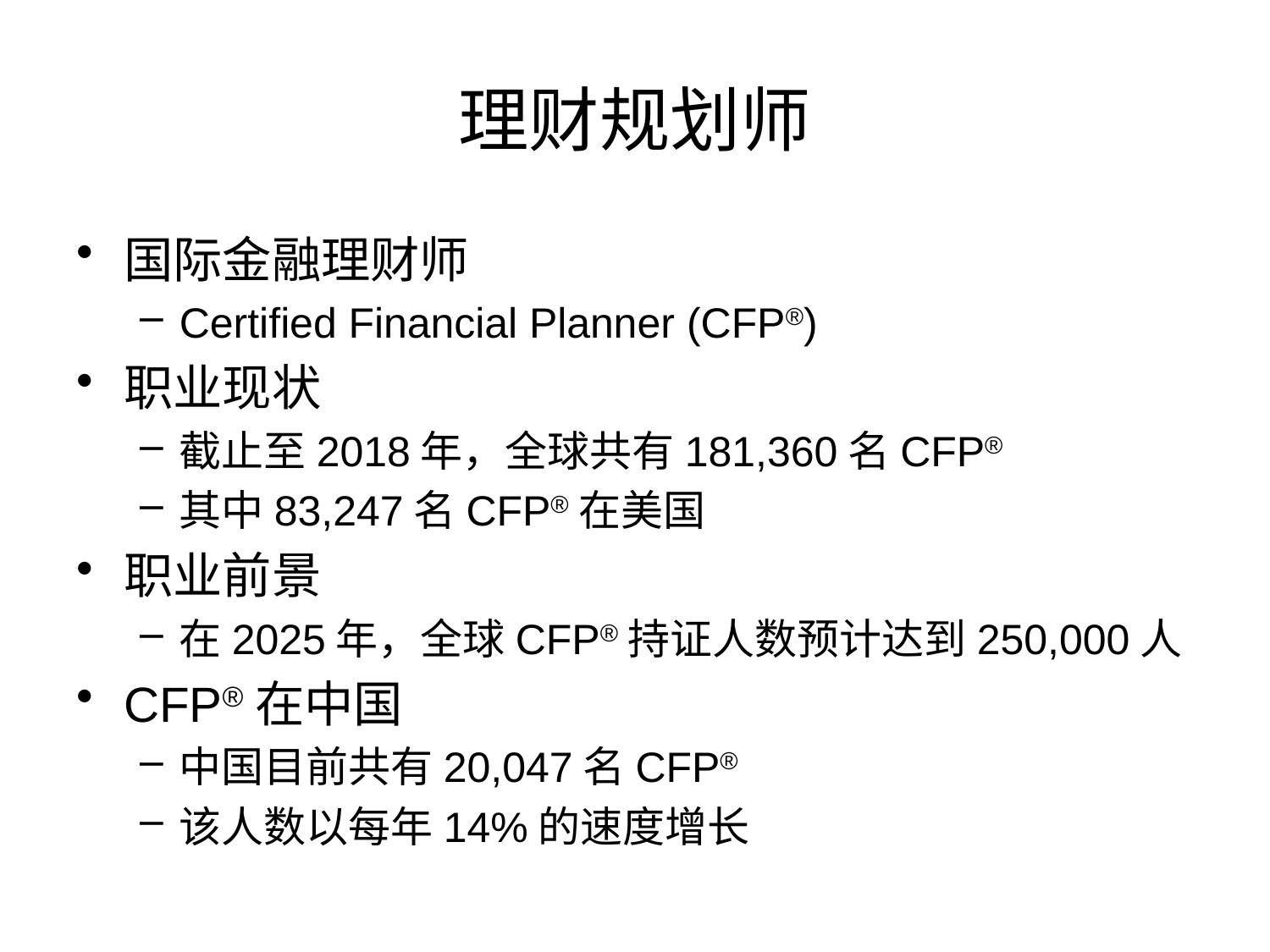

# 理财规划师
国际金融理财师
Certified Financial Planner (CFP®)
职业现状
截止至2018年，全球共有181,360名CFP®
其中83,247名CFP®在美国
职业前景
在2025年，全球CFP®持证人数预计达到250,000人
CFP®在中国
中国目前共有20,047名CFP®
该人数以每年14%的速度增长